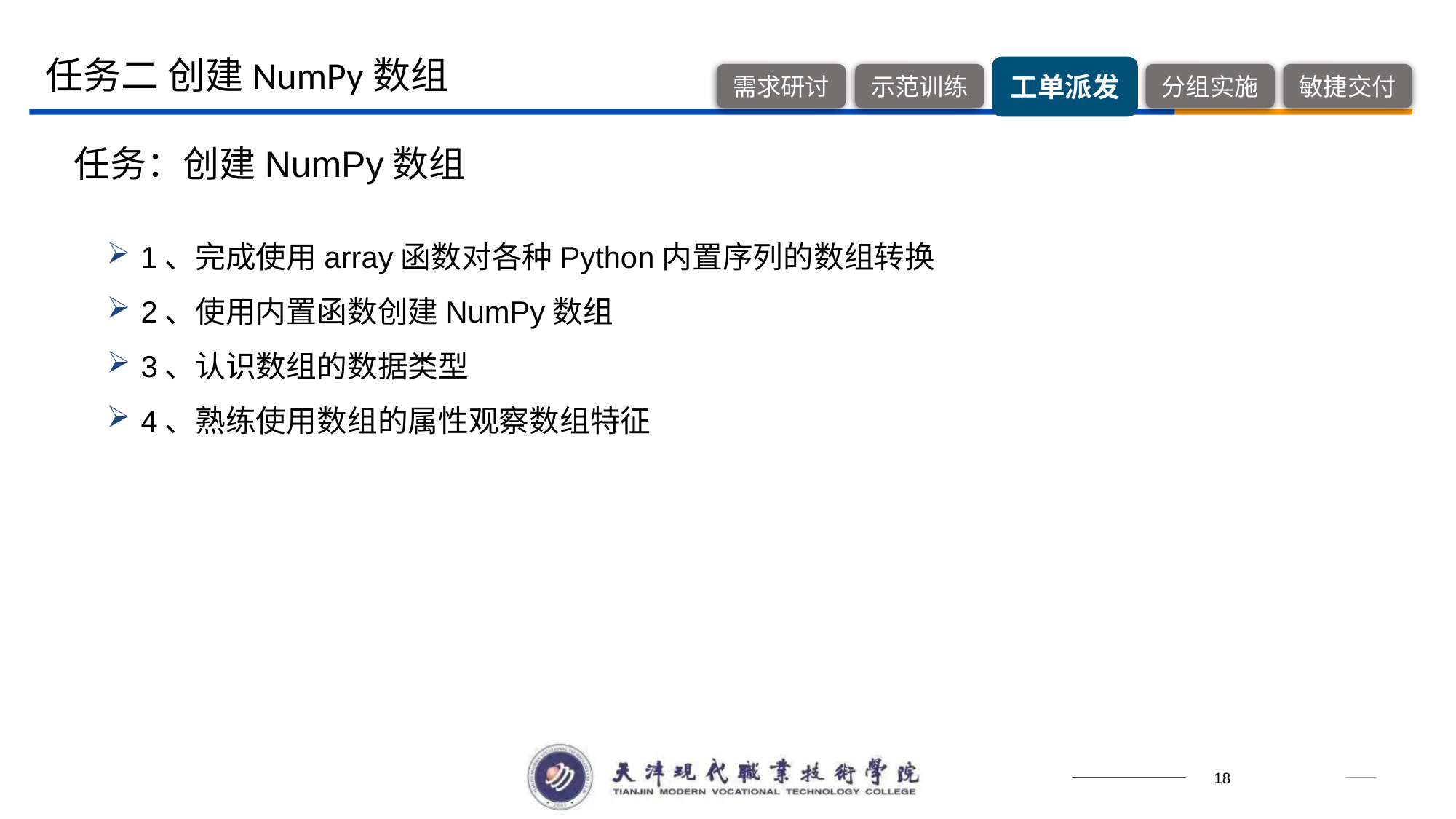

任务二 创建NumPy数组

任务：创建NumPy数组
1、完成使用array函数对各种Python内置序列的数组转换
2、使用内置函数创建NumPy数组
3、认识数组的数据类型
4、熟练使用数组的属性观察数组特征